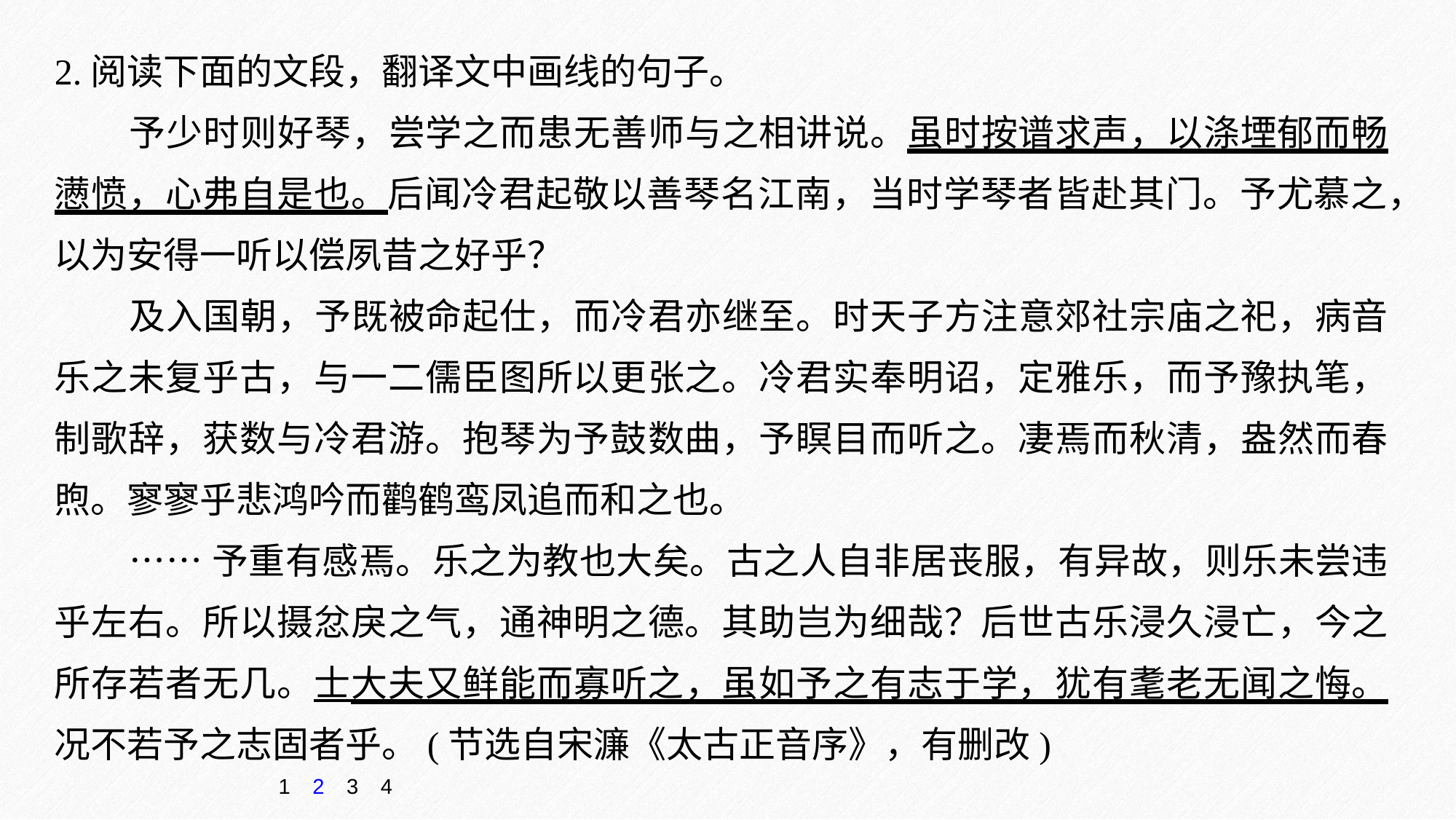

2.阅读下面的文段，翻译文中画线的句子。
予少时则好琴，尝学之而患无善师与之相讲说。虽时按谱求声，以涤堙郁而畅懑愤，心弗自是也。后闻冷君起敬以善琴名江南，当时学琴者皆赴其门。予尤慕之，以为安得一听以偿夙昔之好乎？
及入国朝，予既被命起仕，而冷君亦继至。时天子方注意郊社宗庙之祀，病音乐之未复乎古，与一二儒臣图所以更张之。冷君实奉明诏，定雅乐，而予豫执笔，制歌辞，获数与冷君游。抱琴为予鼓数曲，予瞑目而听之。凄焉而秋清，盎然而春煦。寥寥乎悲鸿吟而鹳鹤鸾凤追而和之也。
……予重有感焉。乐之为教也大矣。古之人自非居丧服，有异故，则乐未尝违乎左右。所以摄忿戾之气，通神明之德。其助岂为细哉？后世古乐浸久浸亡，今之所存若者无几。士大夫又鲜能而寡听之，虽如予之有志于学，犹有耄老无闻之悔。况不若予之志固者乎。(节选自宋濂《太古正音序》，有删改)
1
2
3
4